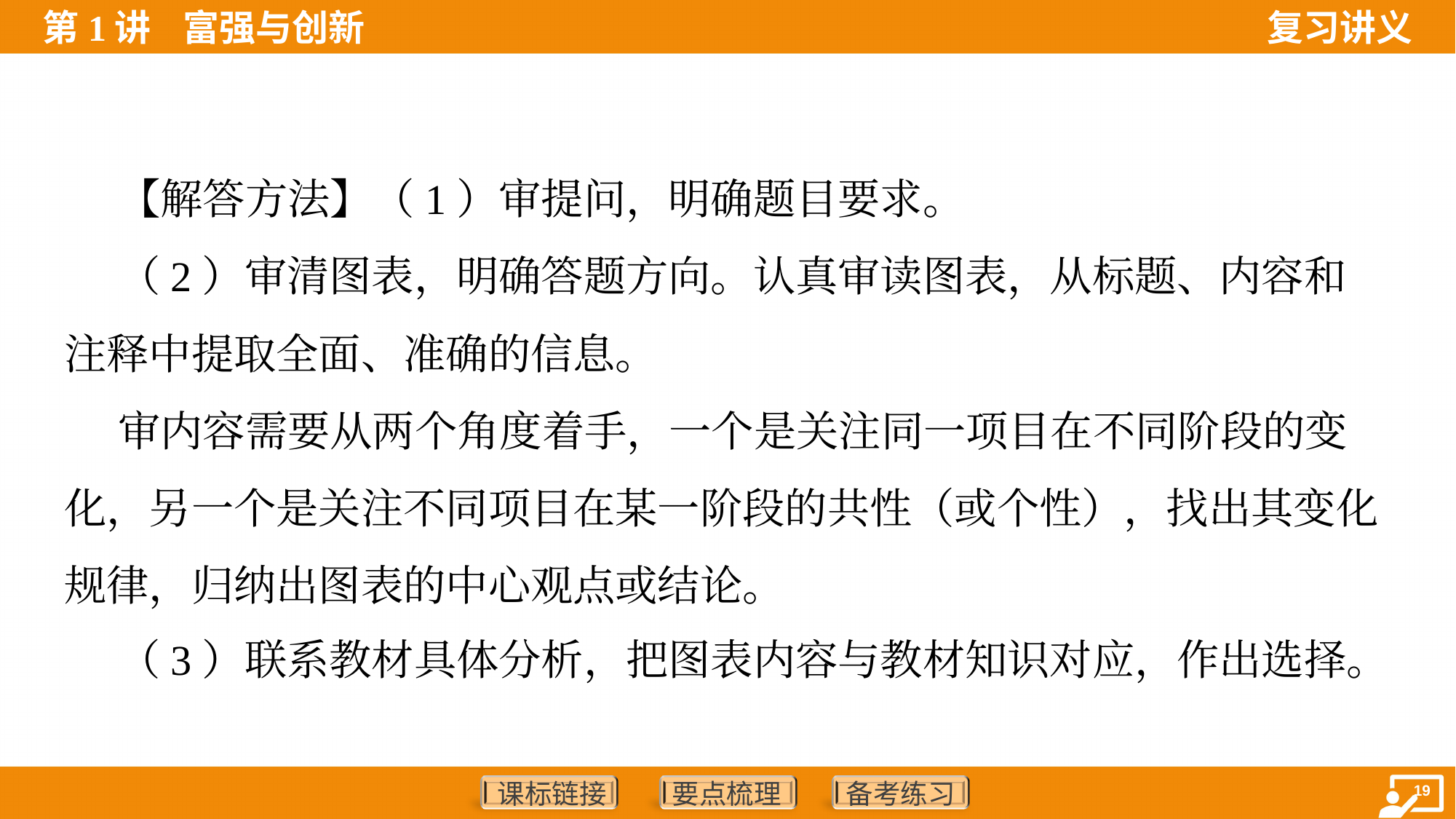

【解答方法】（1）审提问，明确题目要求。
    （2）审清图表，明确答题方向。认真审读图表，从标题、内容和
注释中提取全面、准确的信息。
    审内容需要从两个角度着手，一个是关注同一项目在不同阶段的变
化，另一个是关注不同项目在某一阶段的共性（或个性），找出其变化
规律，归纳出图表的中心观点或结论。
    （3）联系教材具体分析，把图表内容与教材知识对应，作出选择。